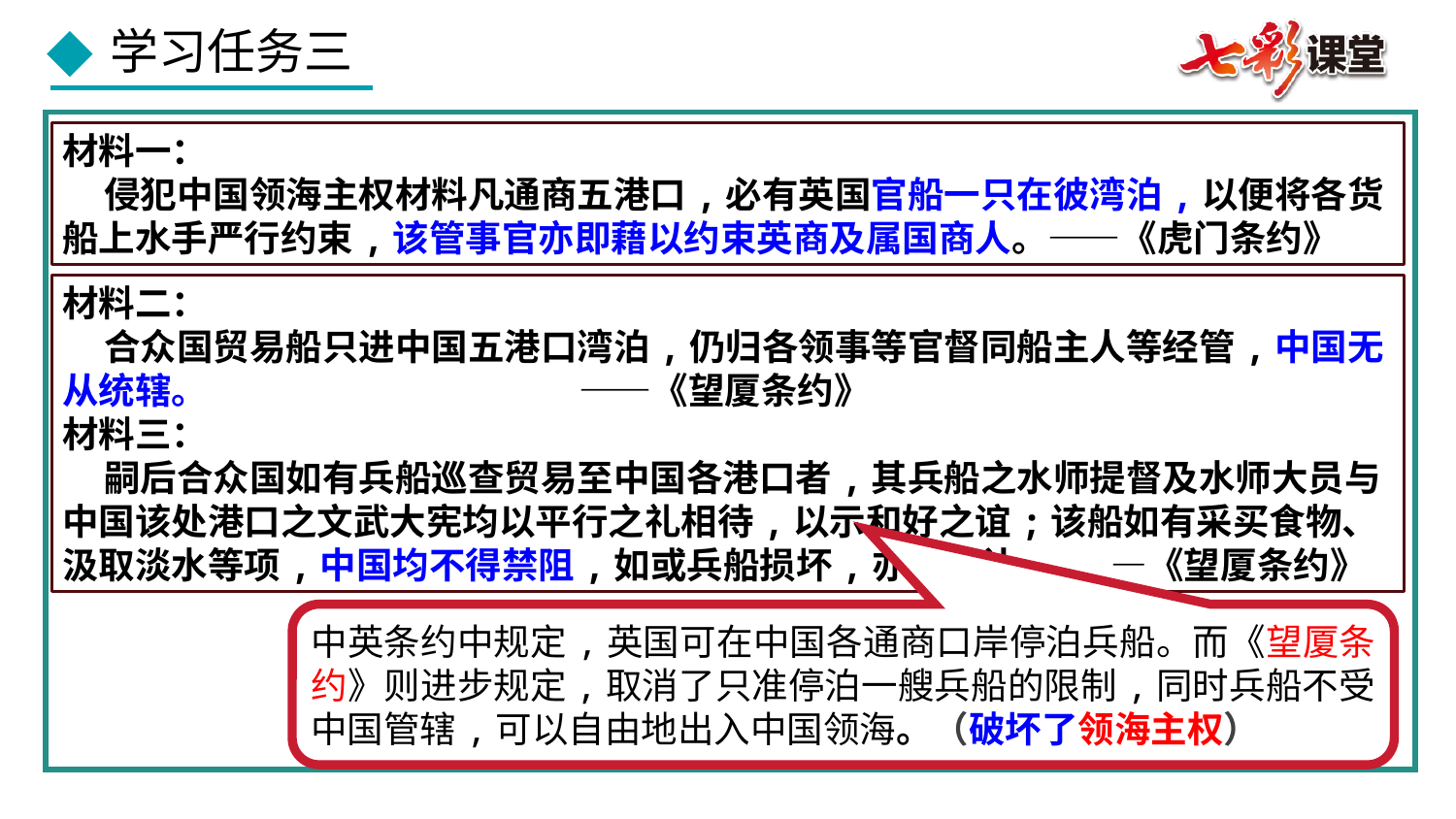

材料一：
    侵犯中国领海主权材料凡通商五港口,必有英国官船一只在彼湾泊,以便将各货船上水手严行约束,该管事官亦即藉以约束英商及属国商人。——《虎门条约》
材料二：
    合众国贸易船只进中国五港口湾泊,仍归各领事等官督同船主人等经管,中国无从统辖。                                             ——《望厦条约》
材料三：
    嗣后合众国如有兵船巡查贸易至中国各港口者,其兵船之水师提督及水师大员与中国该处港口之文武大宪均以平行之礼相待,以示和好之谊;该船如有采买食物、汲取淡水等项,中国均不得禁阻,如或兵船损坏,亦准修补。       —《望厦条约》
中英条约中规定,英国可在中国各通商口岸停泊兵船。而《望厦条约》则进步规定,取消了只准停泊一艘兵船的限制,同时兵船不受中国管辖,可以自由地出入中国领海。（破坏了领海主权）